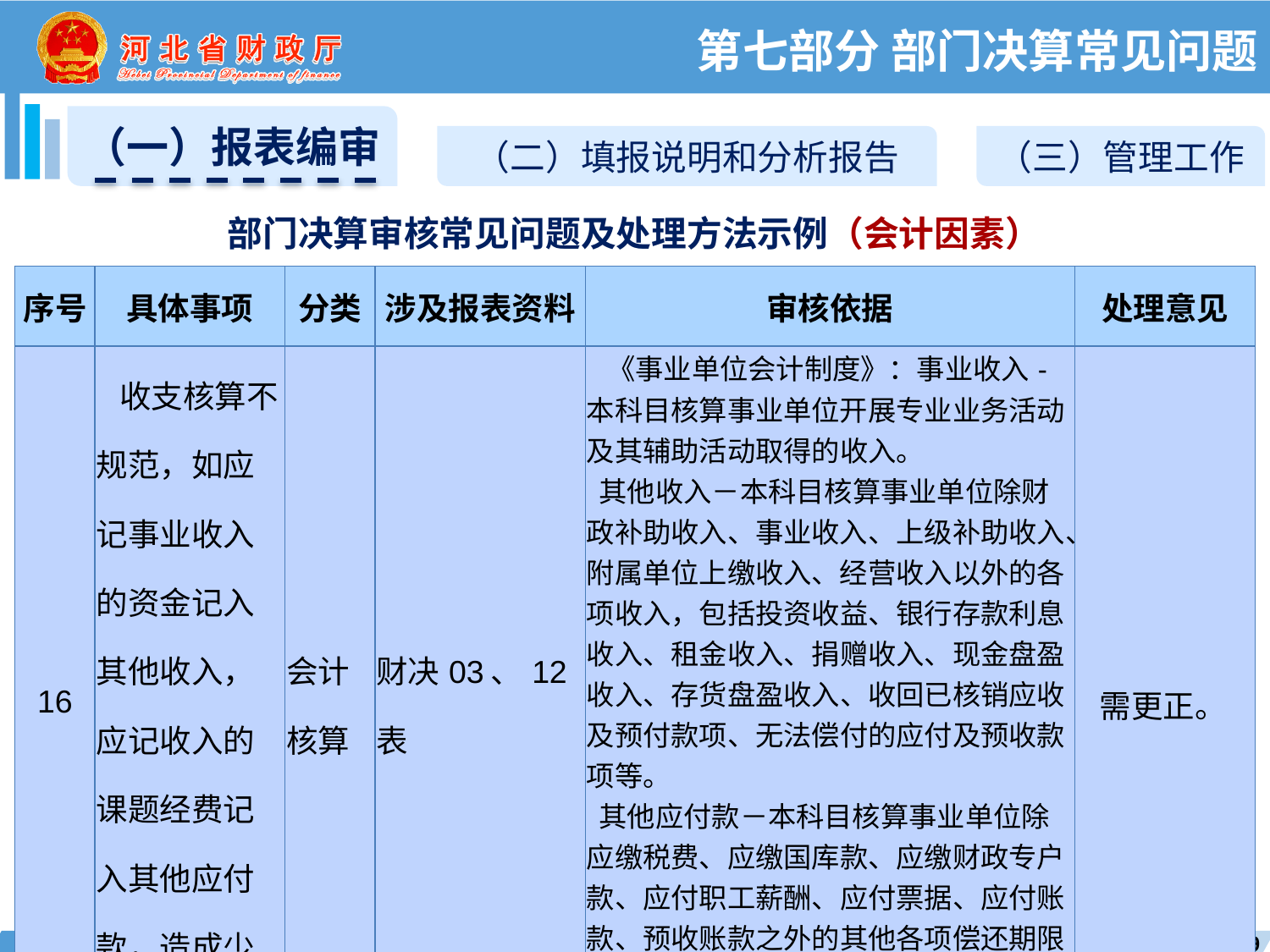

第七部分 部门决算常见问题
（一）报表编审
（二）填报说明和分析报告
（三）管理工作
部门决算审核常见问题及处理方法示例（会计因素）
| 序号 | 具体事项 | 分类 | 涉及报表资料 | 审核依据 | 处理意见 |
| --- | --- | --- | --- | --- | --- |
| 16 | 收支核算不规范，如应记事业收入的资金记入其他收入，应记收入的课题经费记入其他应付款，造成少计收入。 | 会计核算 | 财决03、12表 | 《事业单位会计制度》：事业收入-本科目核算事业单位开展专业业务活动及其辅助活动取得的收入。 其他收入－本科目核算事业单位除财政补助收入、事业收入、上级补助收入、附属单位上缴收入、经营收入以外的各项收入，包括投资收益、银行存款利息收入、租金收入、捐赠收入、现金盘盈收入、存货盘盈收入、收回已核销应收及预付款项、无法偿付的应付及预收款项等。 其他应付款－本科目核算事业单位除应缴税费、应缴国库款、应缴财政专户款、应付职工薪酬、应付票据、应付账款、预收账款之外的其他各项偿还期限在1年内（含1年）的应付及暂收款项，如存入保证金等。 | 需更正。 |
159